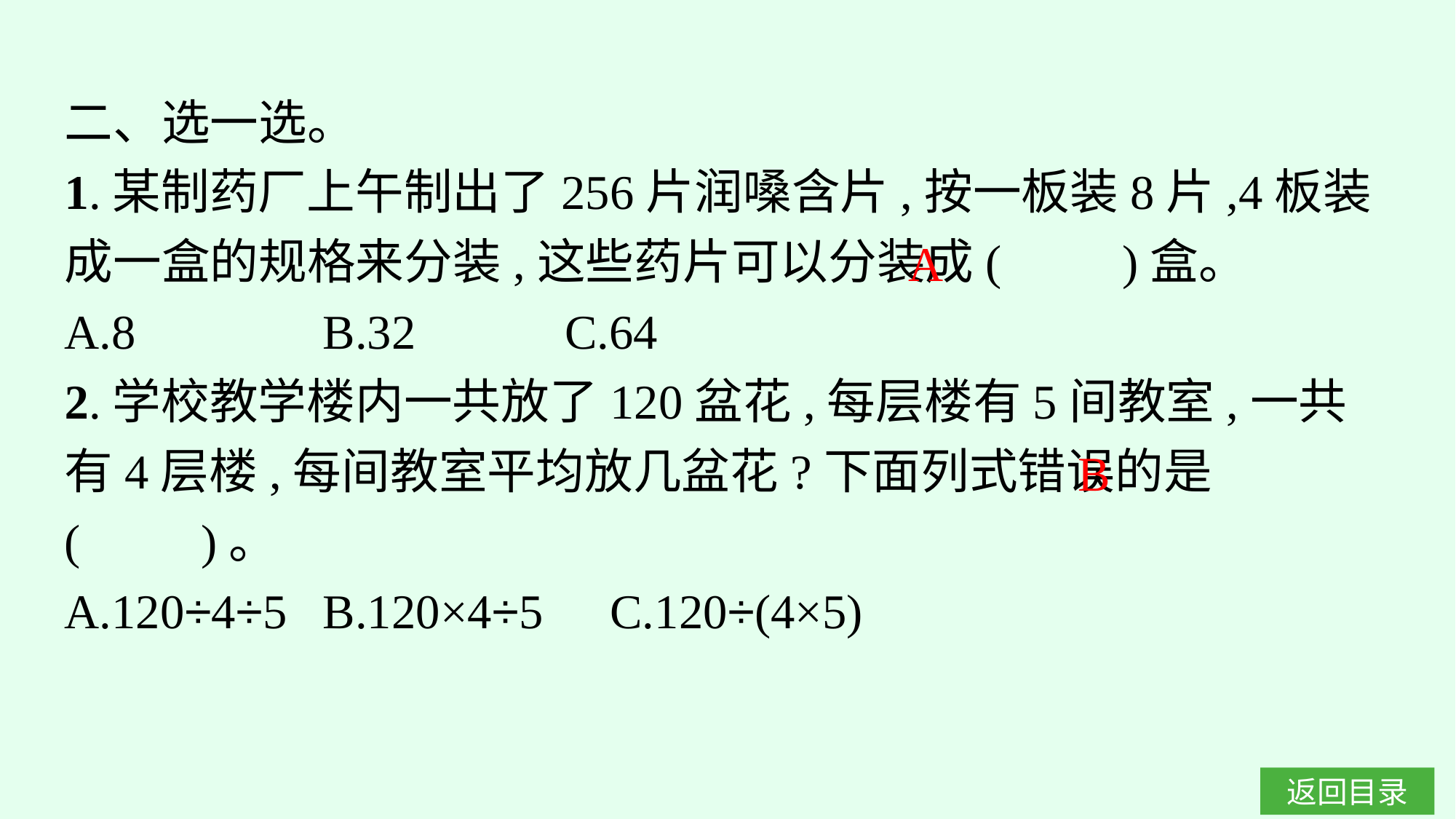

二、选一选。
1.某制药厂上午制出了256片润嗓含片,按一板装8片,4板装成一盒的规格来分装,这些药片可以分装成(　　)盒。
A.8		B.32		C.64
2.学校教学楼内一共放了120盆花,每层楼有5间教室,一共有4层楼,每间教室平均放几盆花?下面列式错误的是(　　)。
A.120÷4÷5	B.120×4÷5		C.120÷(4×5)
A
B